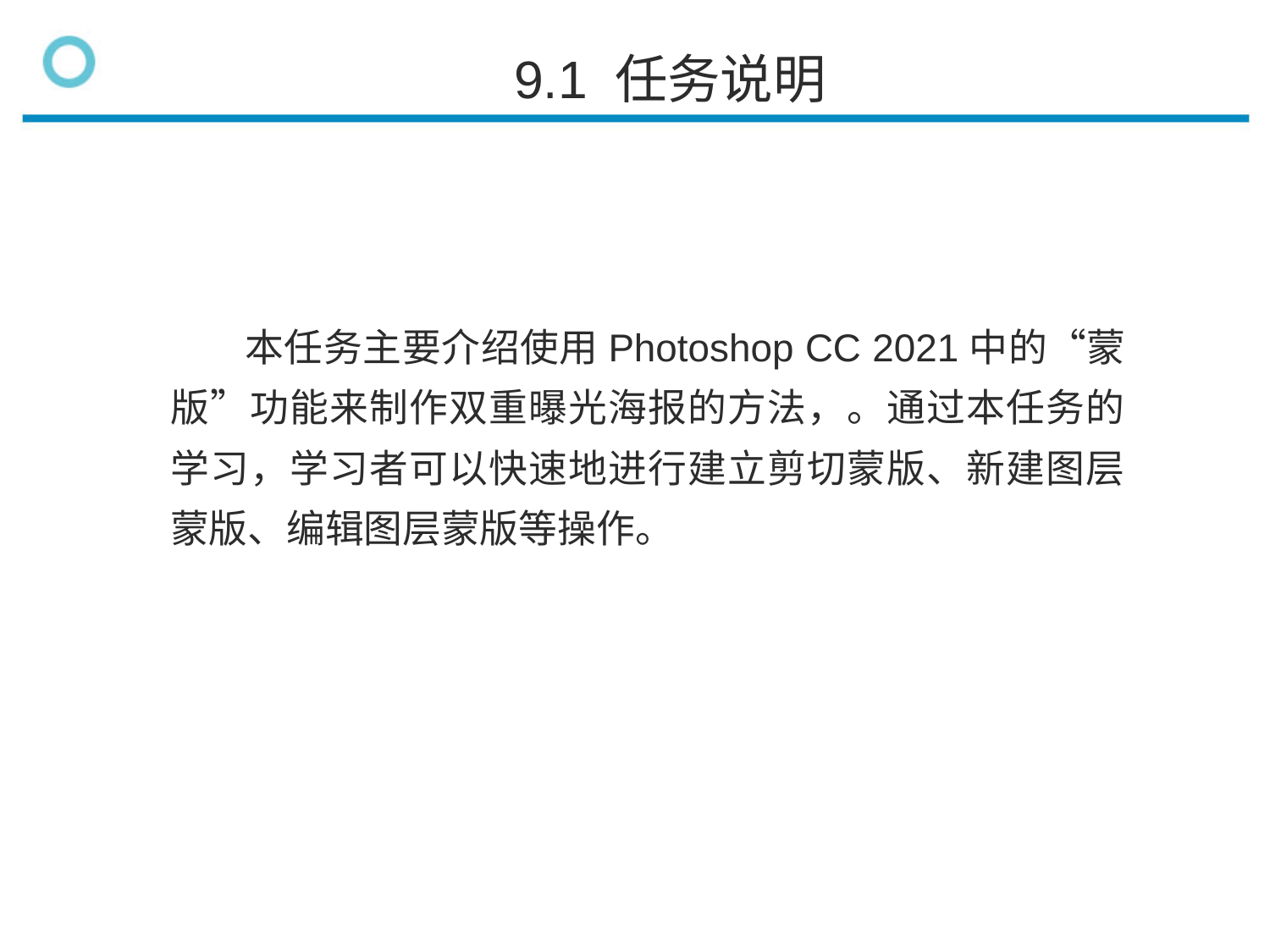

9.1 任务说明

本任务主要介绍使用Photoshop CC 2021中的“蒙版”功能来制作双重曝光海报的方法，。通过本任务的学习，学习者可以快速地进行建立剪切蒙版、新建图层蒙版、编辑图层蒙版等操作。